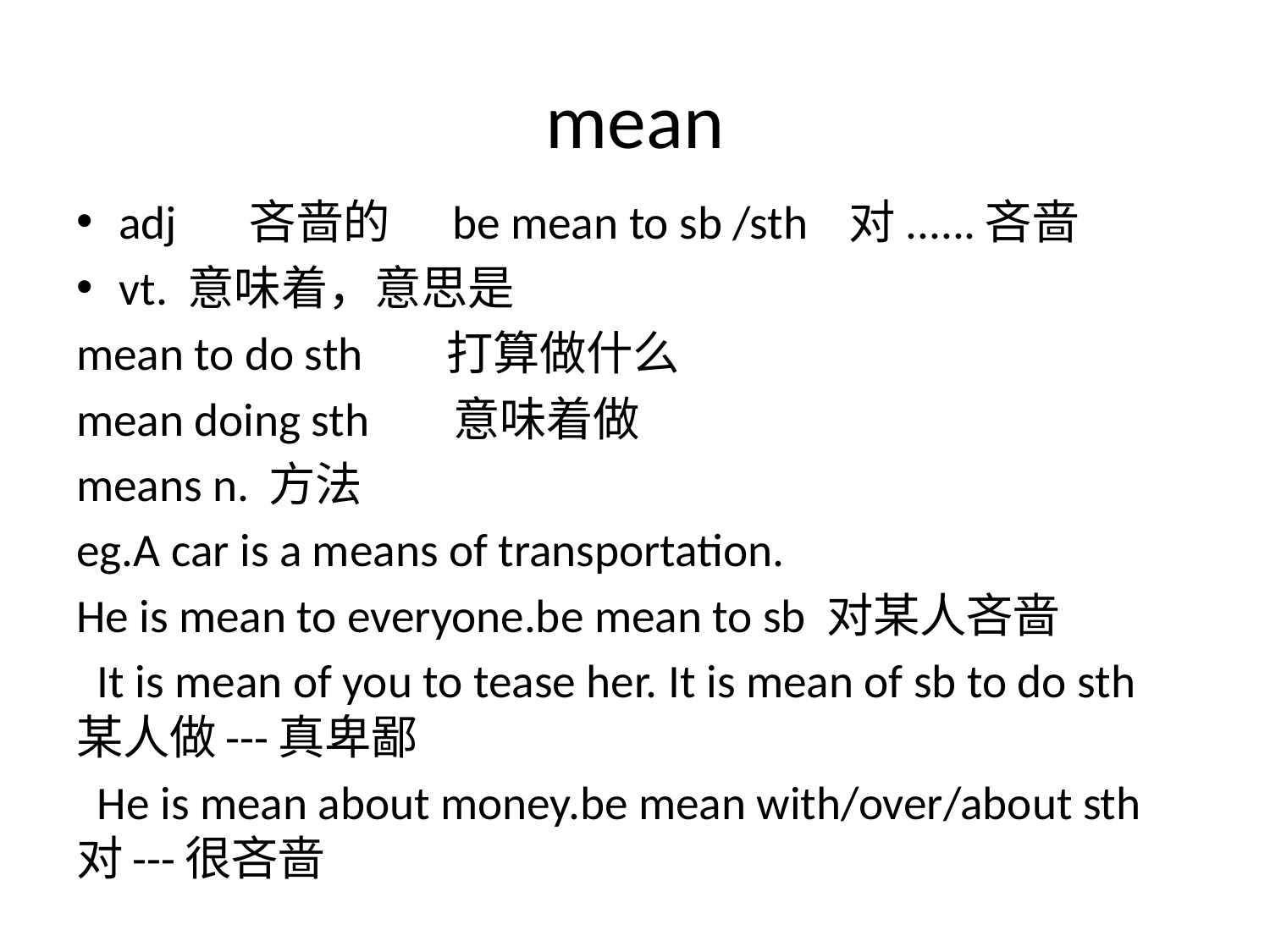

# mean
adj      吝啬的     be mean to sb /sth   对......吝啬
vt. 意味着，意思是
mean to do sth       打算做什么
mean doing sth       意味着做
means n. 方法
eg.A car is a means of transportation.
He is mean to everyone.be mean to sb 对某人吝啬
  It is mean of you to tease her. It is mean of sb to do sth   某人做---真卑鄙
  He is mean about money.be mean with/over/about sth    对---很吝啬